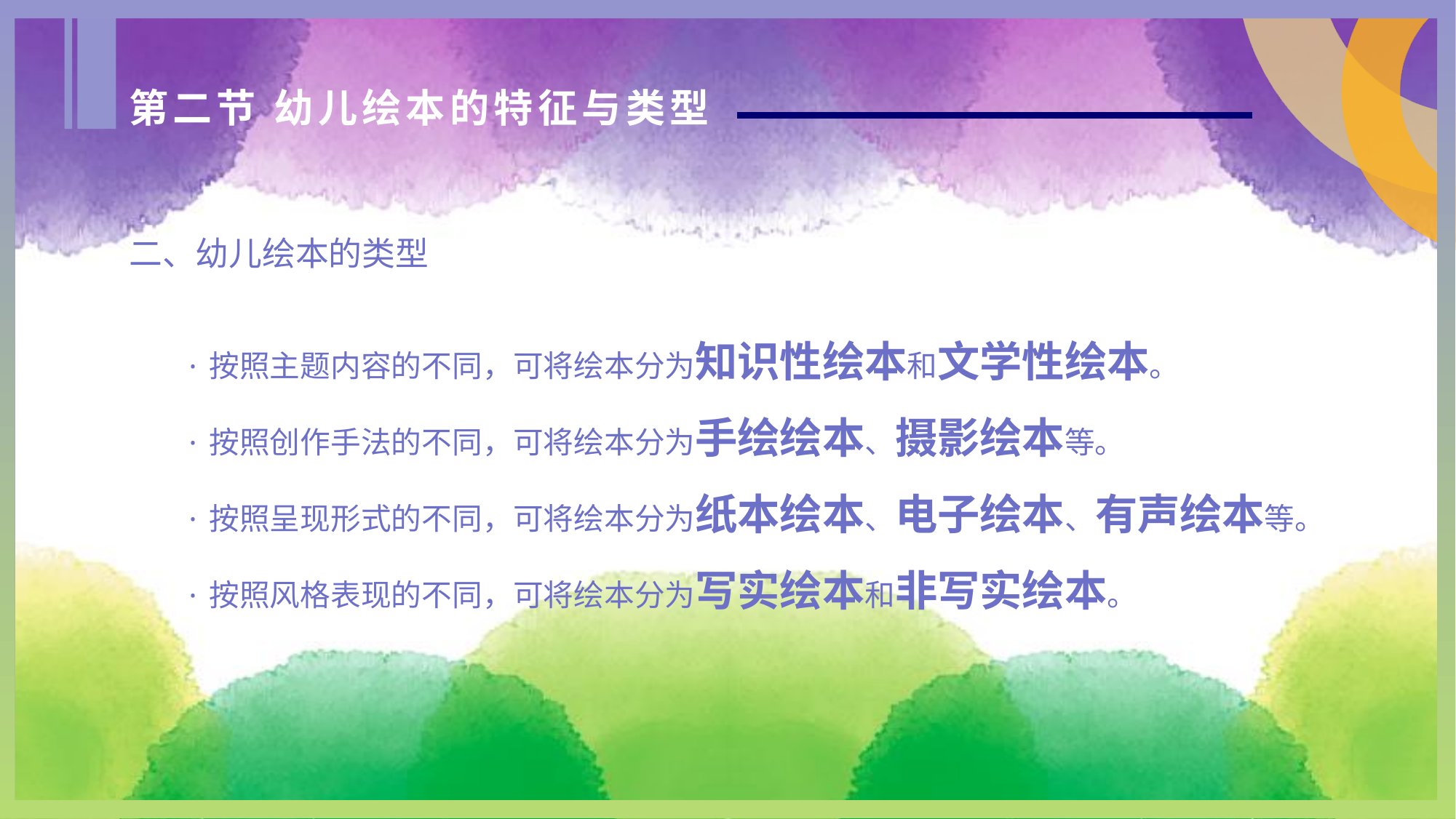

第二节 幼儿绘本的特征与类型
二、幼儿绘本的类型

·按照主题内容的不同，可将绘本分为知识性绘本和文学性绘本。
·按照创作手法的不同，可将绘本分为手绘绘本、摄影绘本等。
·按照呈现形式的不同，可将绘本分为纸本绘本、电子绘本、有声绘本等。
·按照风格表现的不同，可将绘本分为写实绘本和非写实绘本。